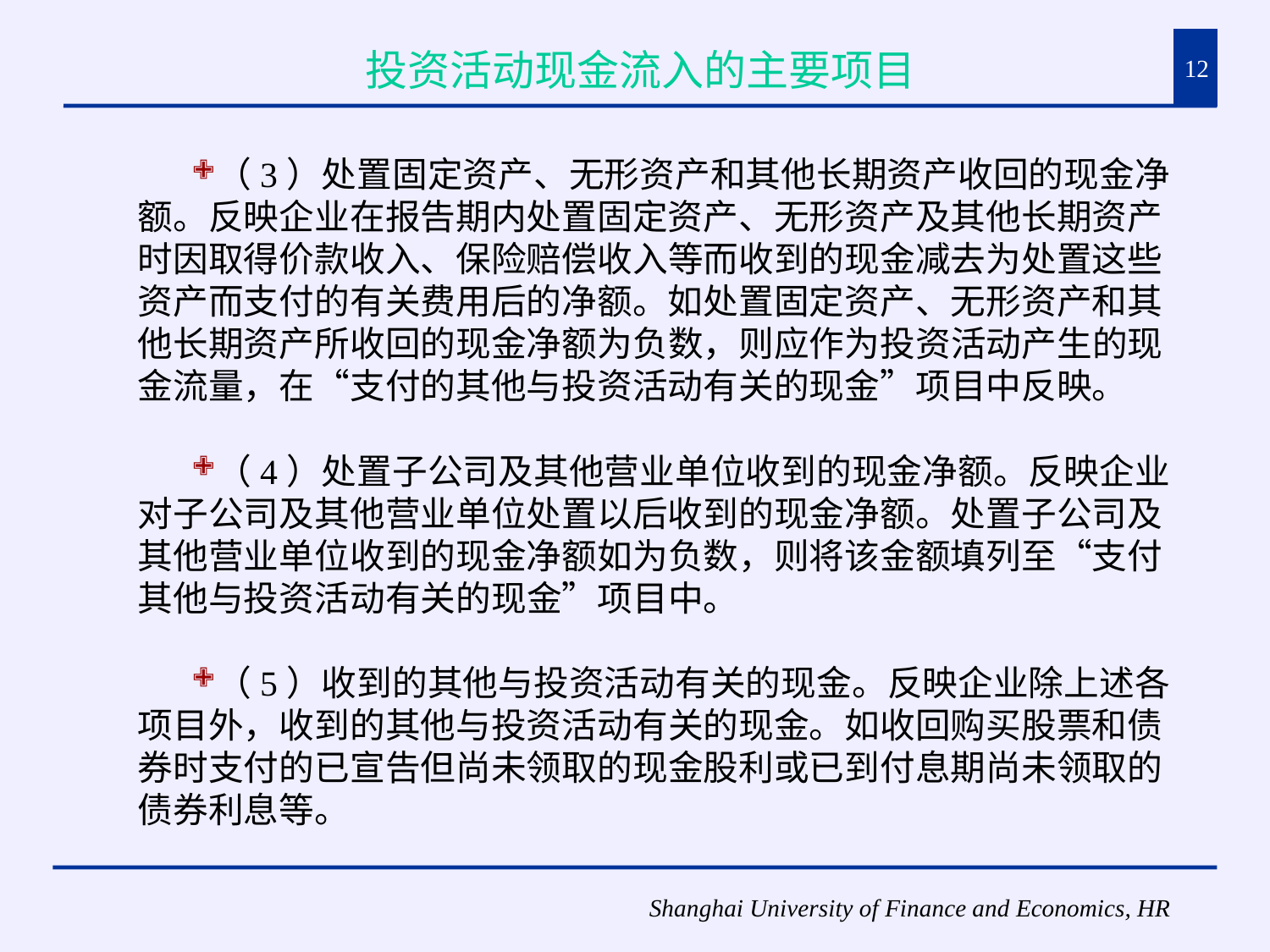

# 投资活动现金流入的主要项目
12
（3）处置固定资产、无形资产和其他长期资产收回的现金净额。反映企业在报告期内处置固定资产、无形资产及其他长期资产时因取得价款收入、保险赔偿收入等而收到的现金减去为处置这些资产而支付的有关费用后的净额。如处置固定资产、无形资产和其他长期资产所收回的现金净额为负数，则应作为投资活动产生的现金流量，在“支付的其他与投资活动有关的现金”项目中反映。

（4）处置子公司及其他营业单位收到的现金净额。反映企业对子公司及其他营业单位处置以后收到的现金净额。处置子公司及其他营业单位收到的现金净额如为负数，则将该金额填列至“支付其他与投资活动有关的现金”项目中。

（5）收到的其他与投资活动有关的现金。反映企业除上述各项目外，收到的其他与投资活动有关的现金。如收回购买股票和债券时支付的已宣告但尚未领取的现金股利或已到付息期尚未领取的债券利息等。